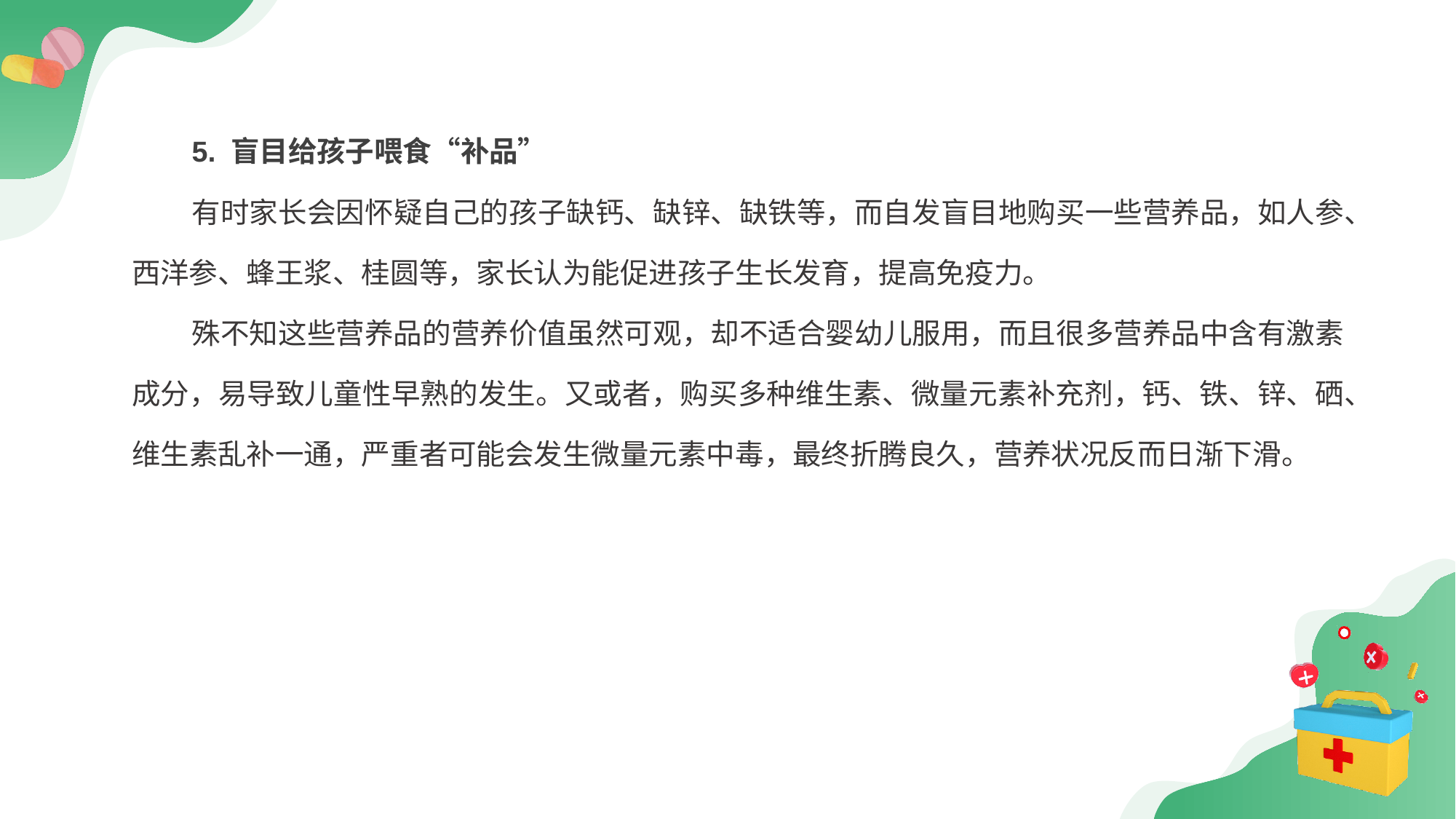

5. 盲目给孩子喂食“补品”
有时家长会因怀疑自己的孩子缺钙、缺锌、缺铁等，而自发盲目地购买一些营养品，如人参、西洋参、蜂王浆、桂圆等，家长认为能促进孩子生长发育，提高免疫力。
殊不知这些营养品的营养价值虽然可观，却不适合婴幼儿服用，而且很多营养品中含有激素成分，易导致儿童性早熟的发生。又或者，购买多种维生素、微量元素补充剂，钙、铁、锌、硒、维生素乱补一通，严重者可能会发生微量元素中毒，最终折腾良久，营养状况反而日渐下滑。